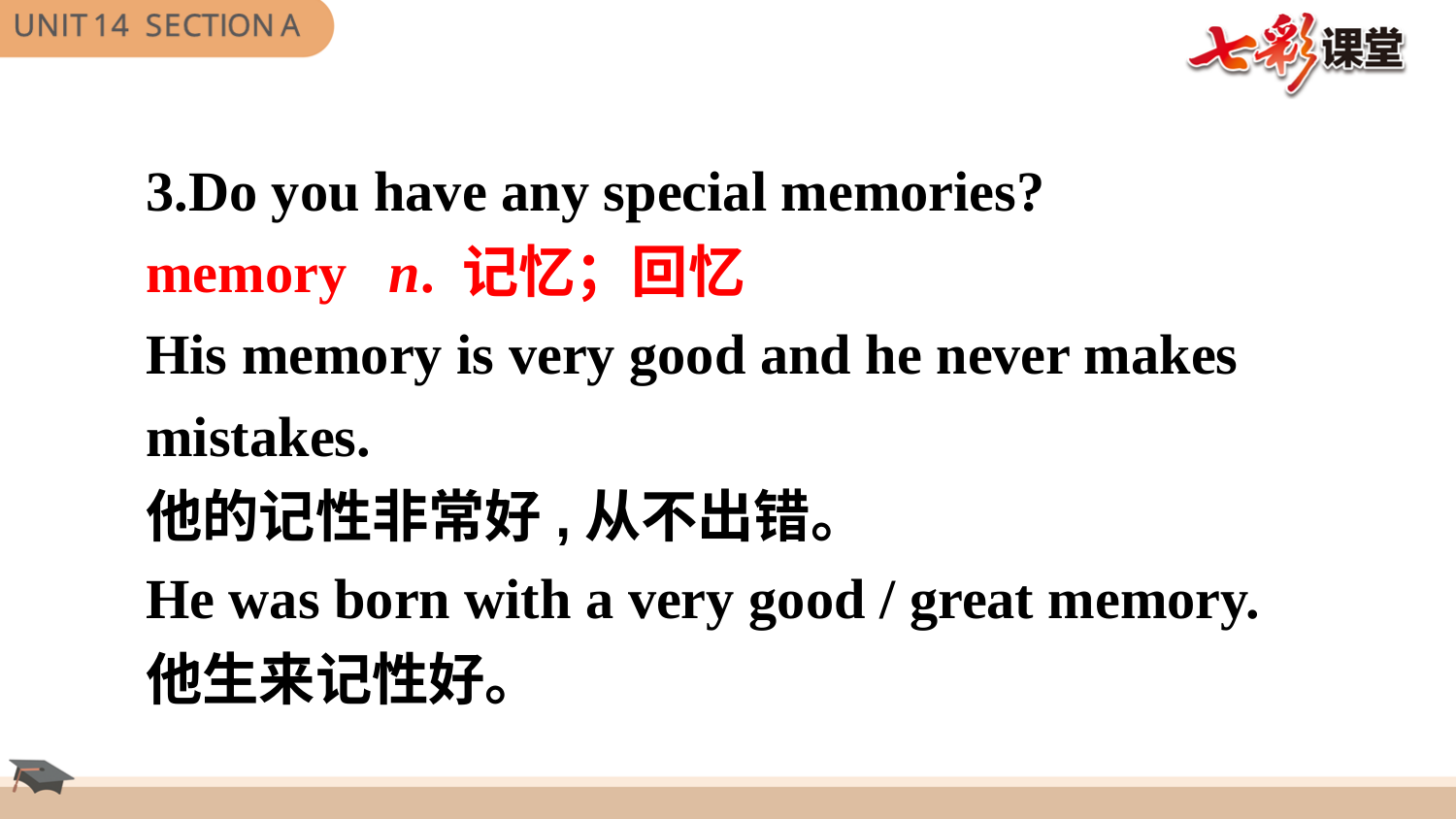

3.Do you have any special memories?
memory   n. 记忆；回忆
His memory is very good and he never makes
mistakes.
他的记性非常好,从不出错。
He was born with a very good / great memory.
他生来记性好。